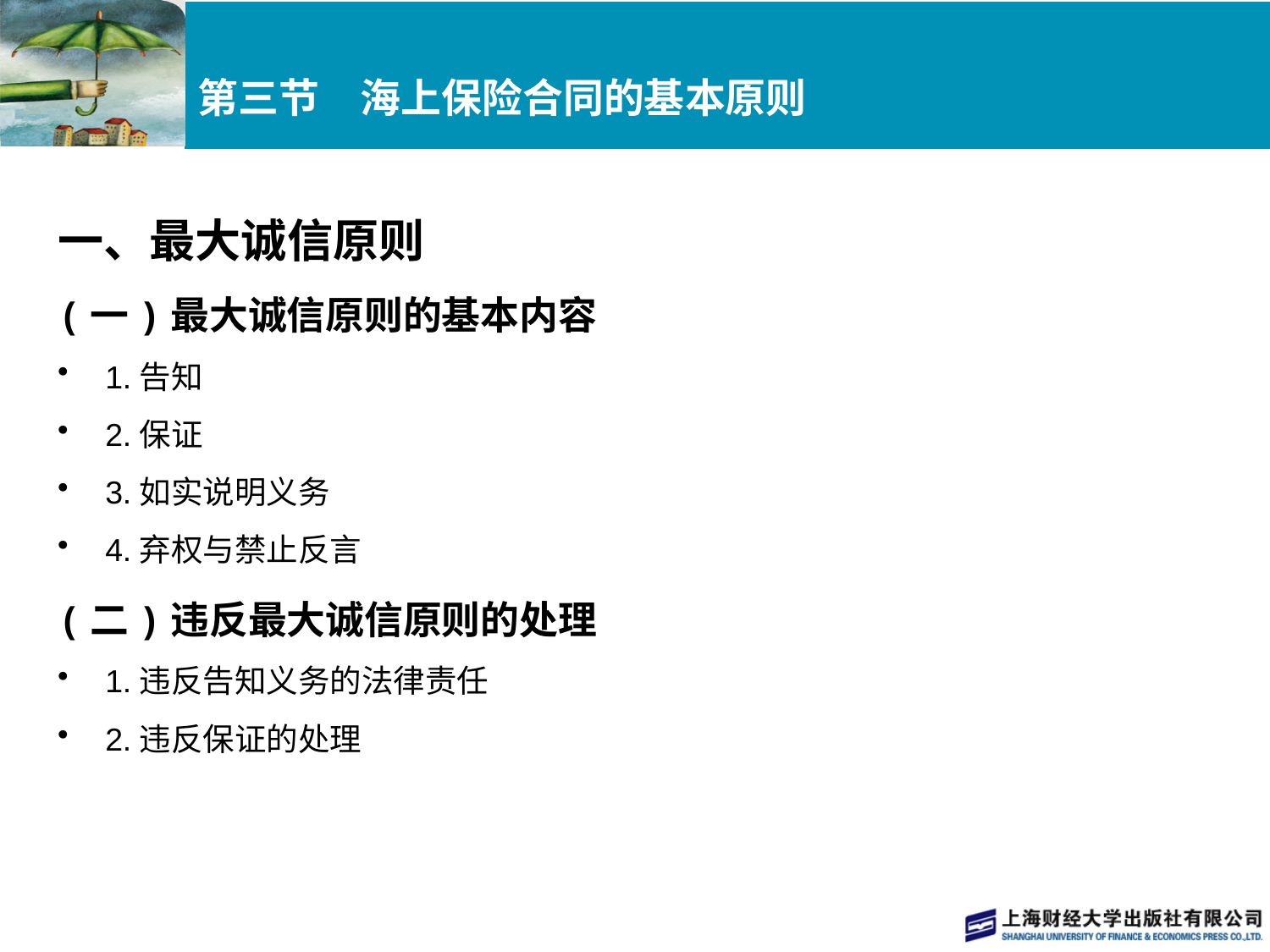

# 第三节　海上保险合同的基本原则
一、最大诚信原则
(一)最大诚信原则的基本内容
1.告知
2.保证
3.如实说明义务
4.弃权与禁止反言

(二)违反最大诚信原则的处理
1.违反告知义务的法律责任
2.违反保证的处理